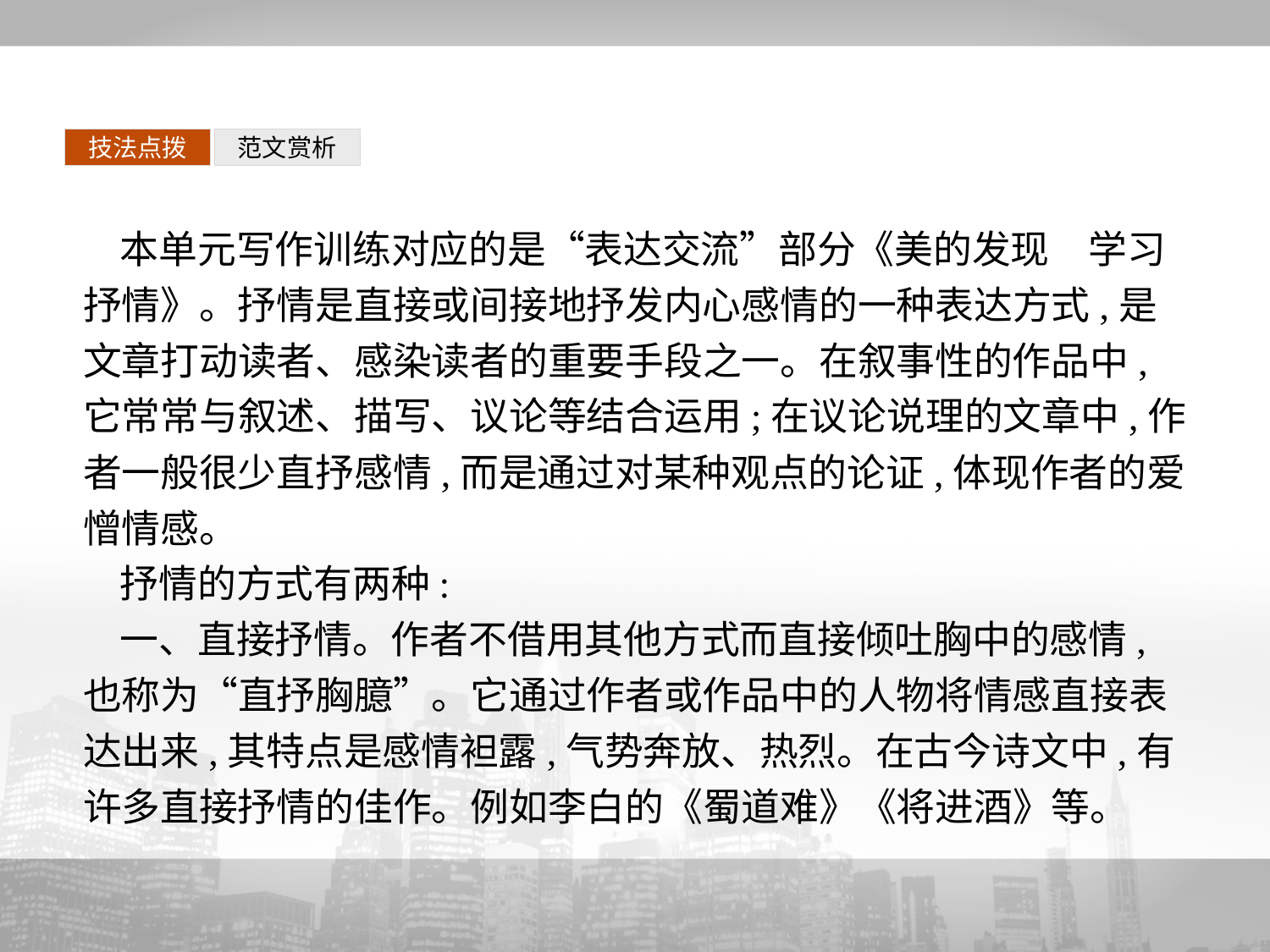

技法点拨
范文赏析
本单元写作训练对应的是“表达交流”部分《美的发现　学习抒情》。抒情是直接或间接地抒发内心感情的一种表达方式,是文章打动读者、感染读者的重要手段之一。在叙事性的作品中,它常常与叙述、描写、议论等结合运用;在议论说理的文章中,作者一般很少直抒感情,而是通过对某种观点的论证,体现作者的爱憎情感。
抒情的方式有两种:
一、直接抒情。作者不借用其他方式而直接倾吐胸中的感情,也称为“直抒胸臆”。它通过作者或作品中的人物将情感直接表达出来,其特点是感情袒露,气势奔放、热烈。在古今诗文中,有许多直接抒情的佳作。例如李白的《蜀道难》《将进酒》等。